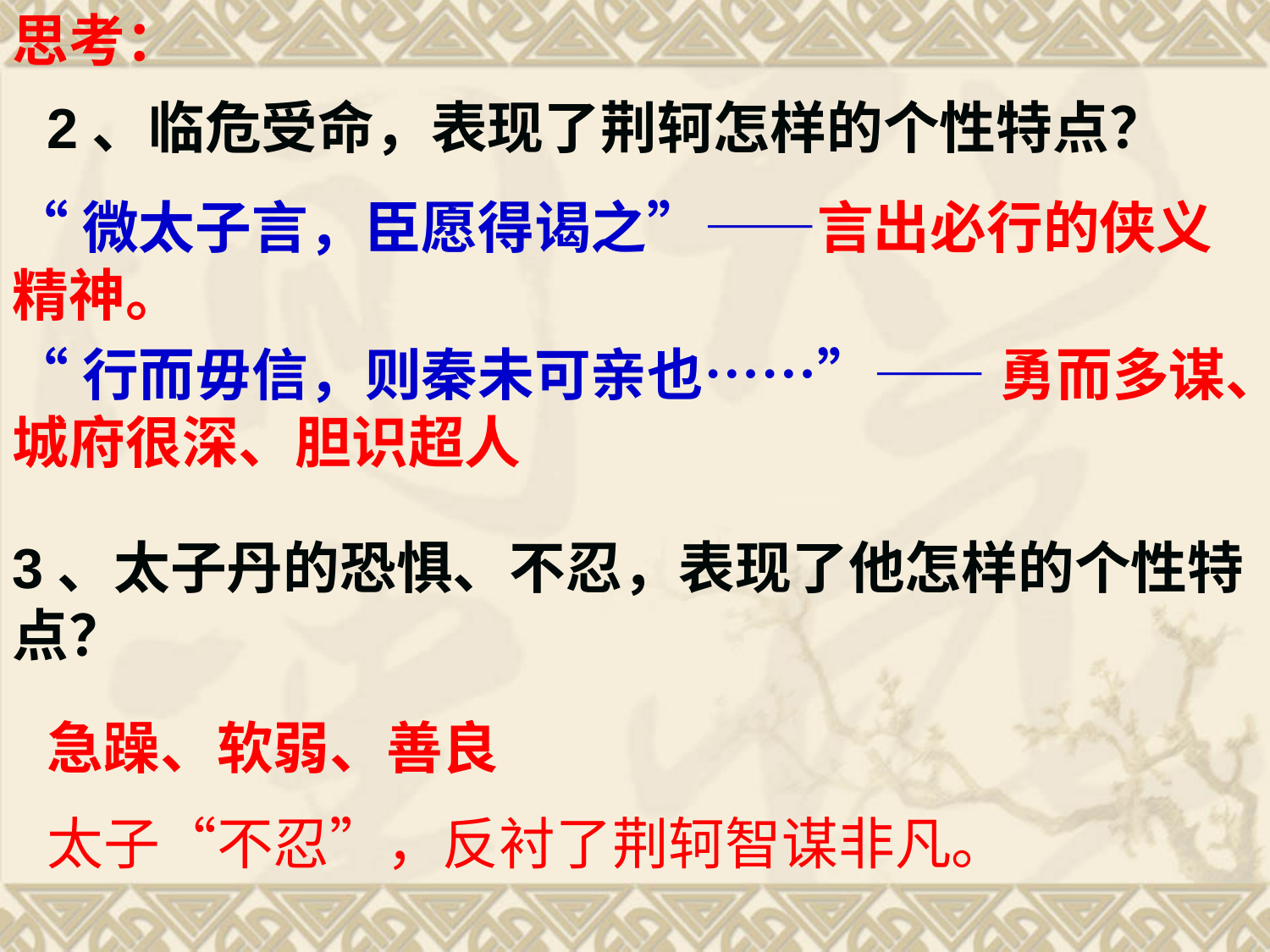

思考：
2、临危受命，表现了荆轲怎样的个性特点？
“微太子言，臣愿得谒之”——言出必行的侠义精神。
“行而毋信，则秦未可亲也……”—— 勇而多谋、城府很深、胆识超人

3、太子丹的恐惧、不忍，表现了他怎样的个性特点？

急躁、软弱、善良
太子“不忍”，反衬了荆轲智谋非凡。